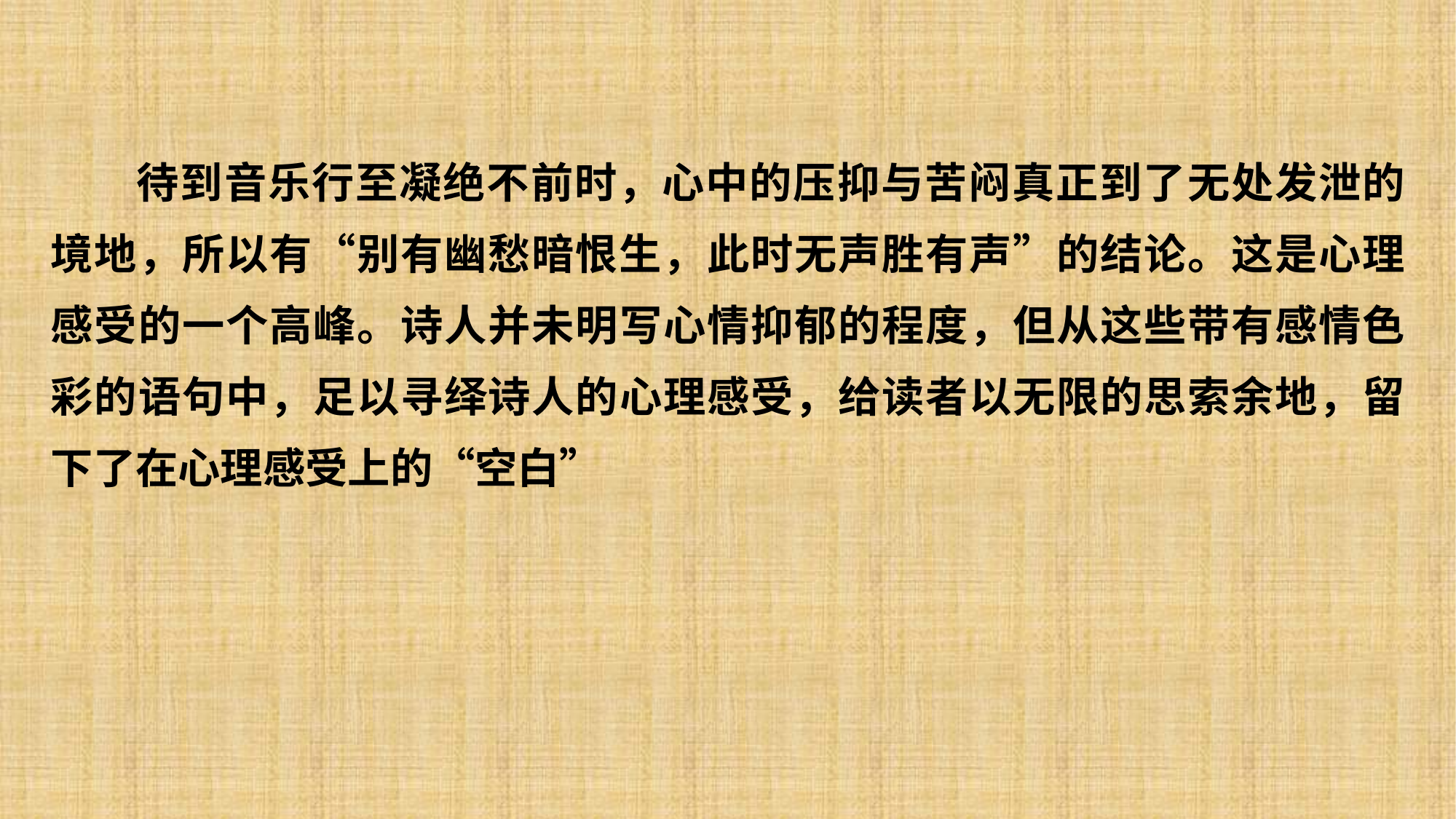

待到音乐行至凝绝不前时，心中的压抑与苦闷真正到了无处发泄的境地，所以有“别有幽愁暗恨生，此时无声胜有声”的结论。这是心理感受的一个高峰。诗人并未明写心情抑郁的程度，但从这些带有感情色彩的语句中，足以寻绎诗人的心理感受，给读者以无限的思索余地，留下了在心理感受上的“空白”